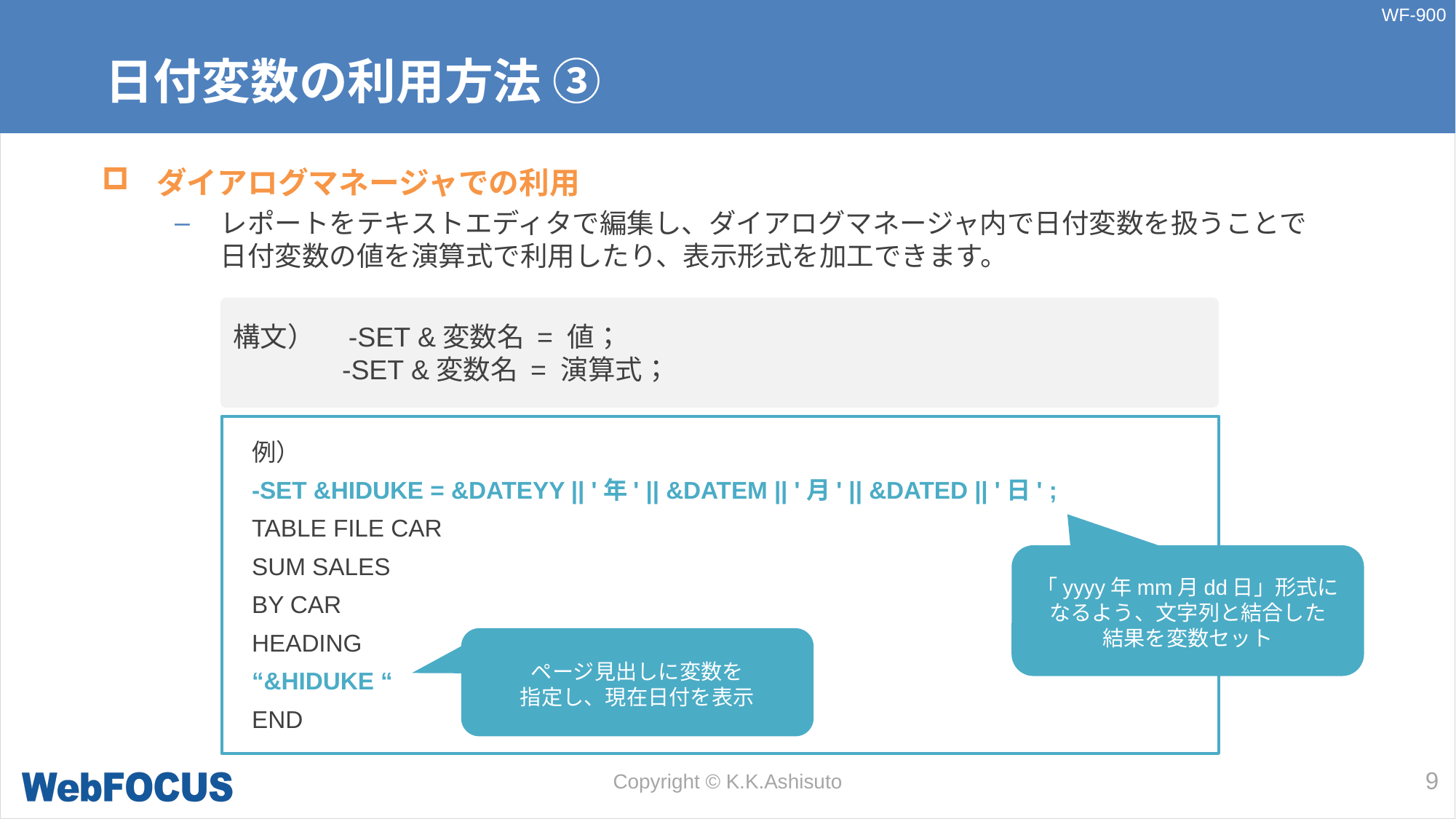

# 日付変数の利用方法 ③
ダイアログマネージャでの利用
レポートをテキストエディタで編集し、ダイアログマネージャ内で日付変数を扱うことで
日付変数の値を演算式で利用したり、表示形式を加工できます。
構文）　-SET &変数名 = 値；
	-SET &変数名 = 演算式；
例）
-SET &HIDUKE = &DATEYY || '年' || &DATEM || '月' || &DATED || '日' ;
TABLE FILE CAR
SUM SALES
BY CAR
HEADING
“&HIDUKE “
END
「yyyy年mm月dd日」形式に
なるよう、文字列と結合した
結果を変数セット
ページ見出しに変数を
指定し、現在日付を表示